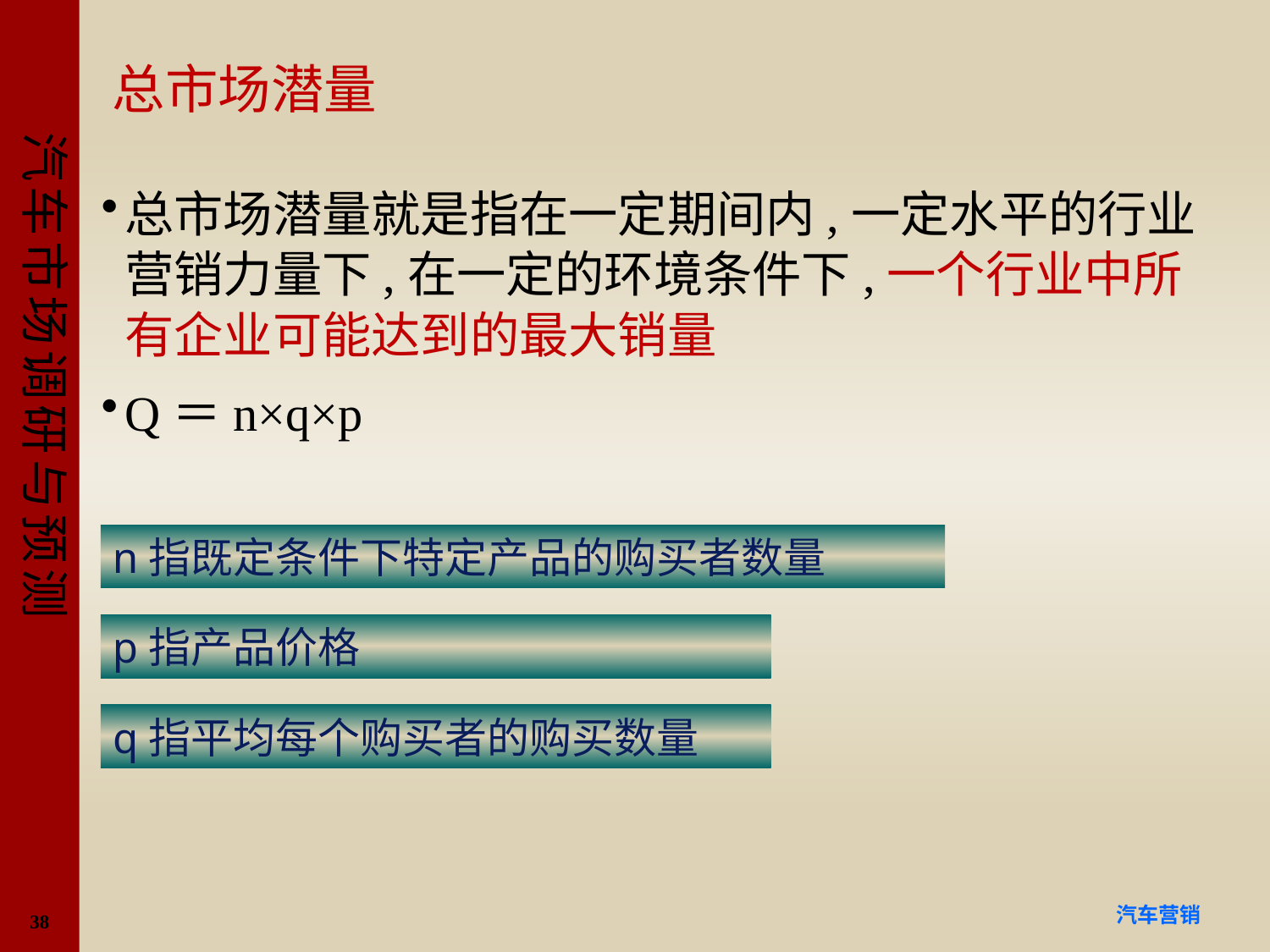

# 总市场潜量
总市场潜量就是指在一定期间内,一定水平的行业营销力量下,在一定的环境条件下,一个行业中所有企业可能达到的最大销量
Q＝n×q×p

n指既定条件下特定产品的购买者数量
p指产品价格
q指平均每个购买者的购买数量
38